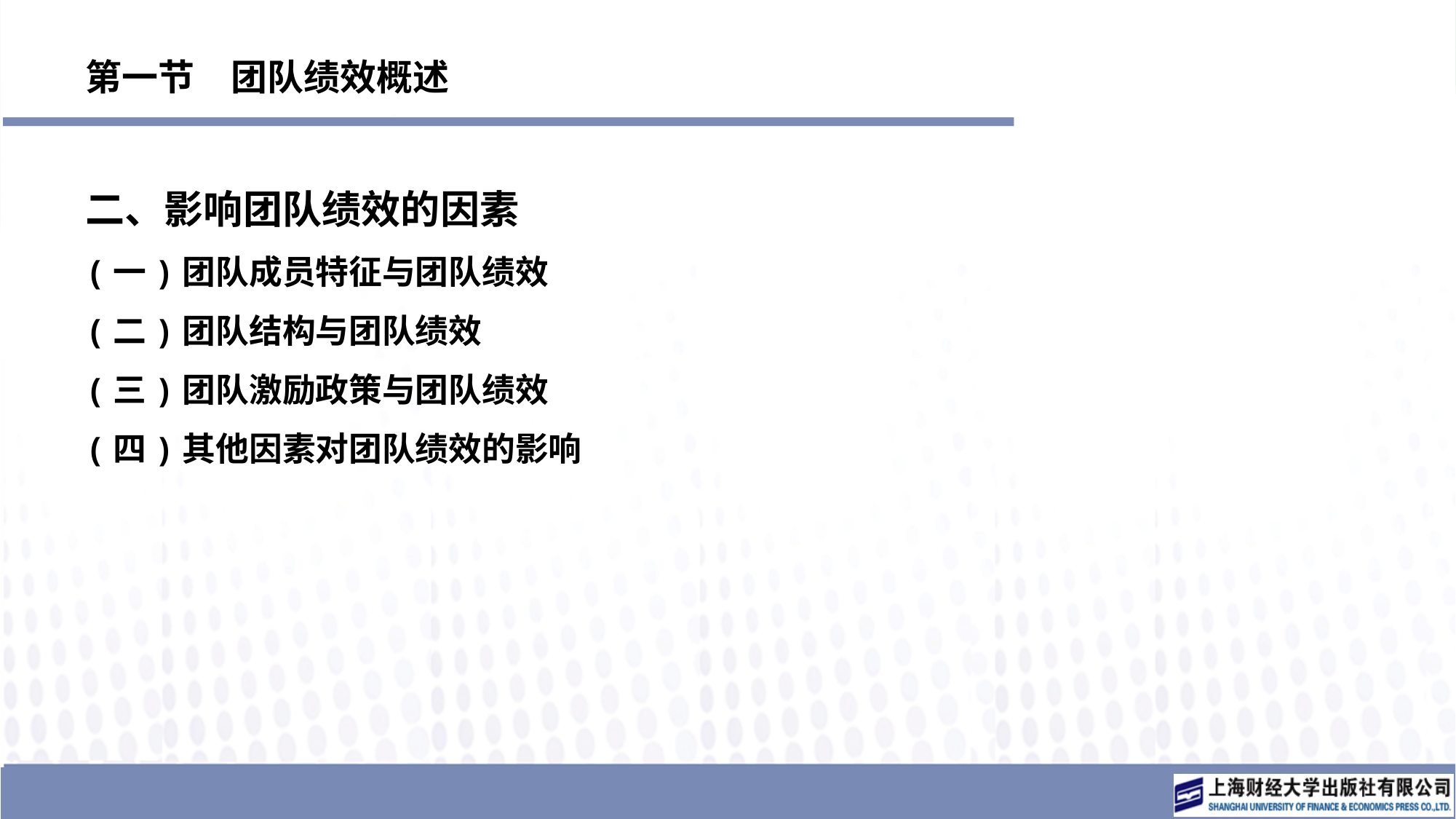

# 第一节　团队绩效概述
二、影响团队绩效的因素
(一)团队成员特征与团队绩效
(二)团队结构与团队绩效
(三)团队激励政策与团队绩效
(四)其他因素对团队绩效的影响